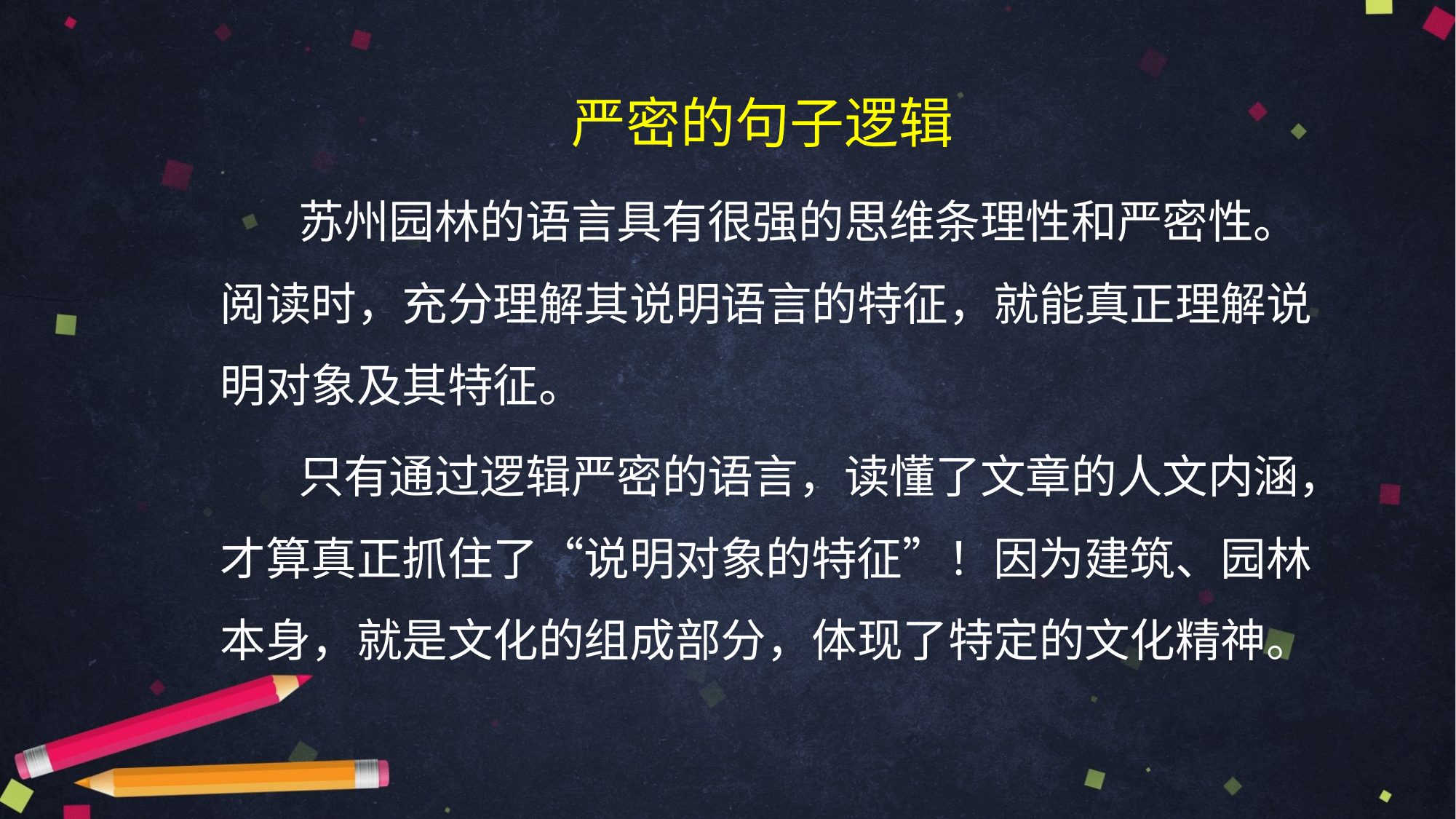

严密的句子逻辑
 苏州园林的语言具有很强的思维条理性和严密性。阅读时，充分理解其说明语言的特征，就能真正理解说明对象及其特征。
 只有通过逻辑严密的语言，读懂了文章的人文内涵，才算真正抓住了“说明对象的特征”！因为建筑、园林本身，就是文化的组成部分，体现了特定的文化精神。